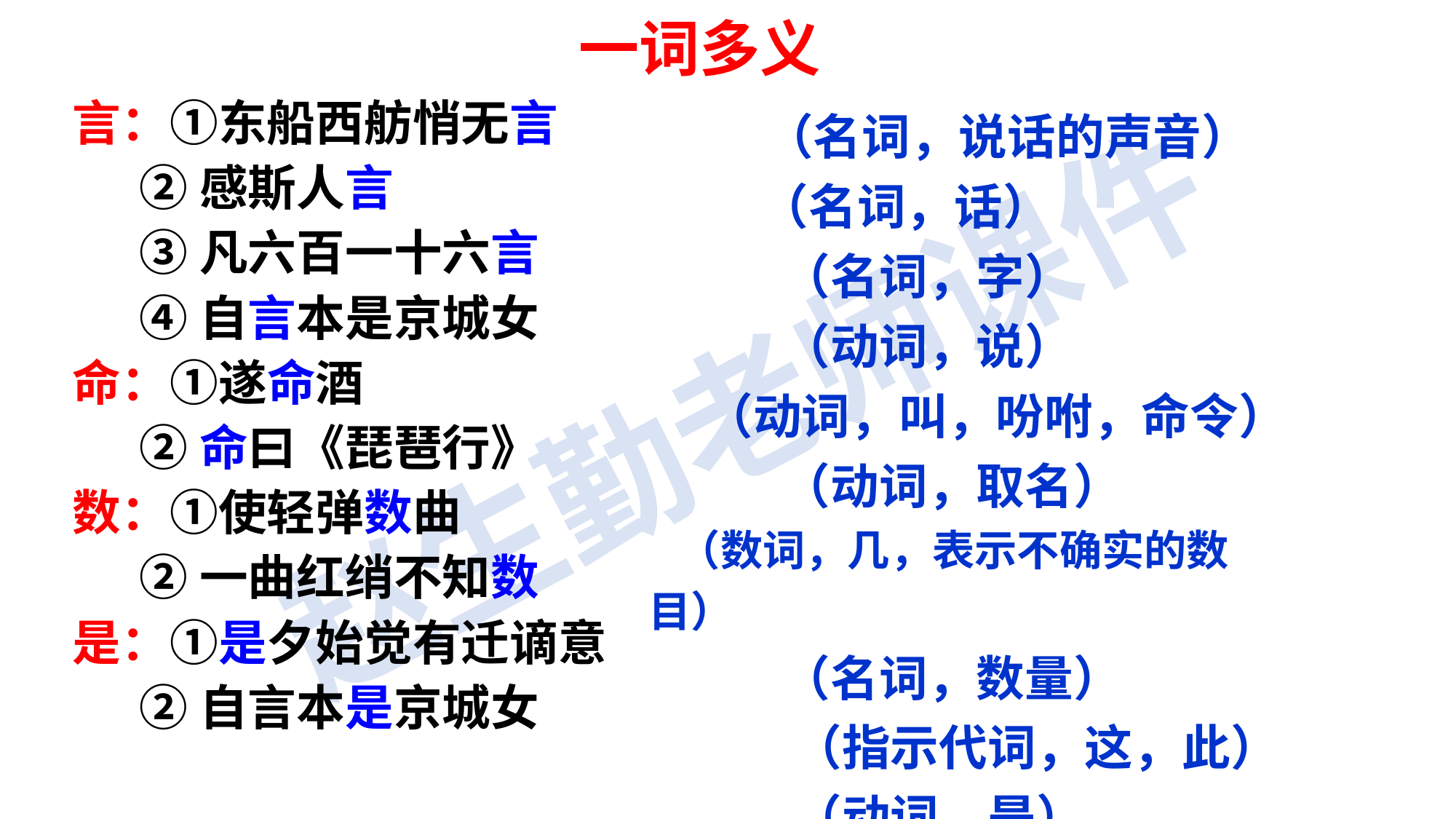

一词多义
           （名词，说话的声音）
         （名词，话）
           （名词，字）
           （动词，说）
    （动词，叫，吩咐，命令）
           （动词，取名）
  （数词，几，表示不确实的数目）
           （名词，数量）
            （指示代词，这，此）
            （动词，是）
言：①东船西舫悄无言
      ②感斯人言
      ③凡六百一十六言
      ④自言本是京城女
命：①遂命酒
      ②命曰《琵琶行》
数：①使轻弹数曲
      ②一曲红绡不知数
是：①是夕始觉有迁谪意
      ②自言本是京城女